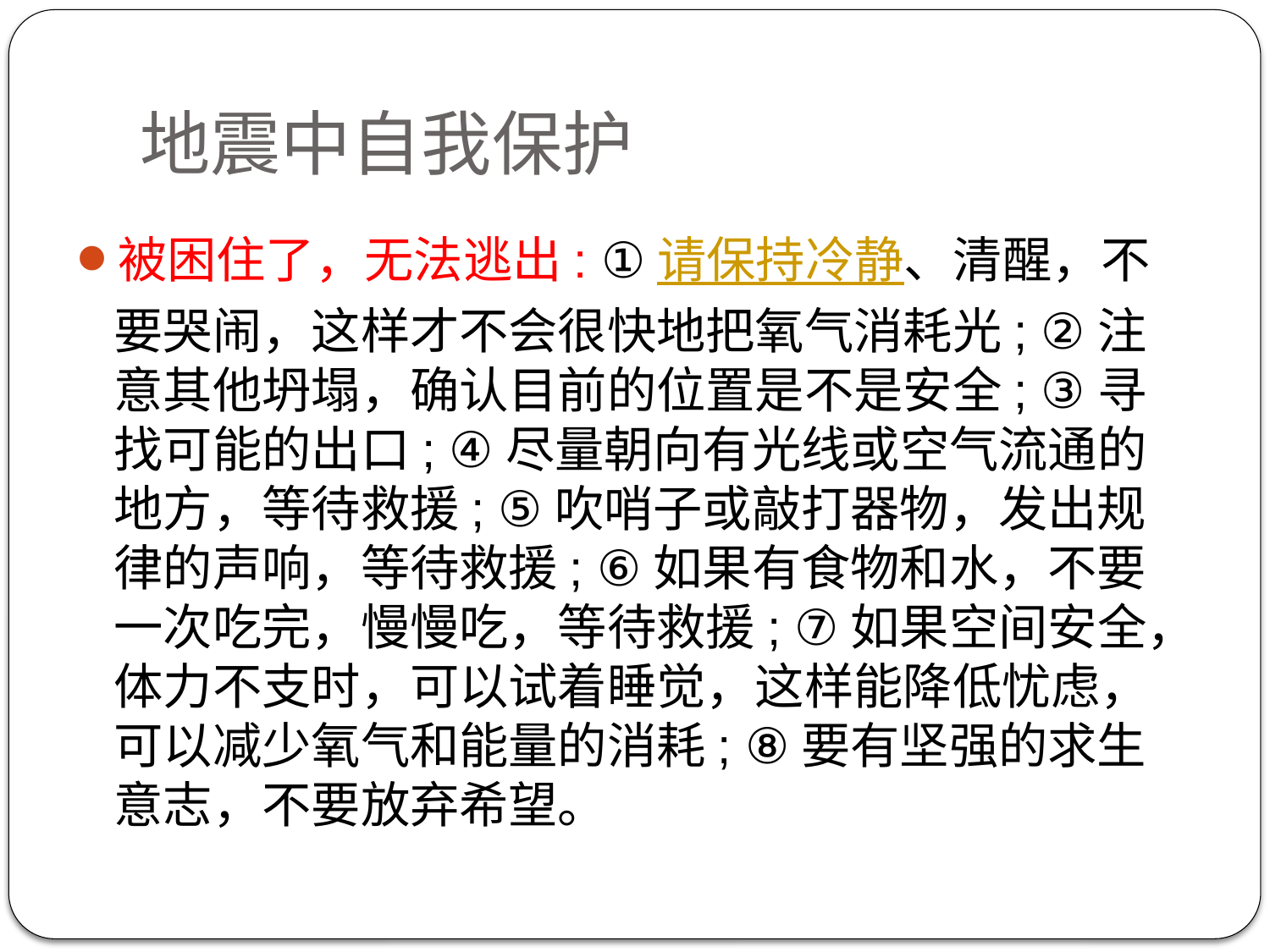

# 地震中自我保护
被困住了，无法逃出: ①请保持冷静、清醒，不要哭闹，这样才不会很快地把氧气消耗光; ②注意其他坍塌，确认目前的位置是不是安全; ③寻找可能的出口; ④尽量朝向有光线或空气流通的地方，等待救援; ⑤吹哨子或敲打器物，发出规律的声响，等待救援; ⑥如果有食物和水，不要一次吃完，慢慢吃，等待救援; ⑦如果空间安全，体力不支时，可以试着睡觉，这样能降低忧虑，可以减少氧气和能量的消耗; ⑧要有坚强的求生意志，不要放弃希望。